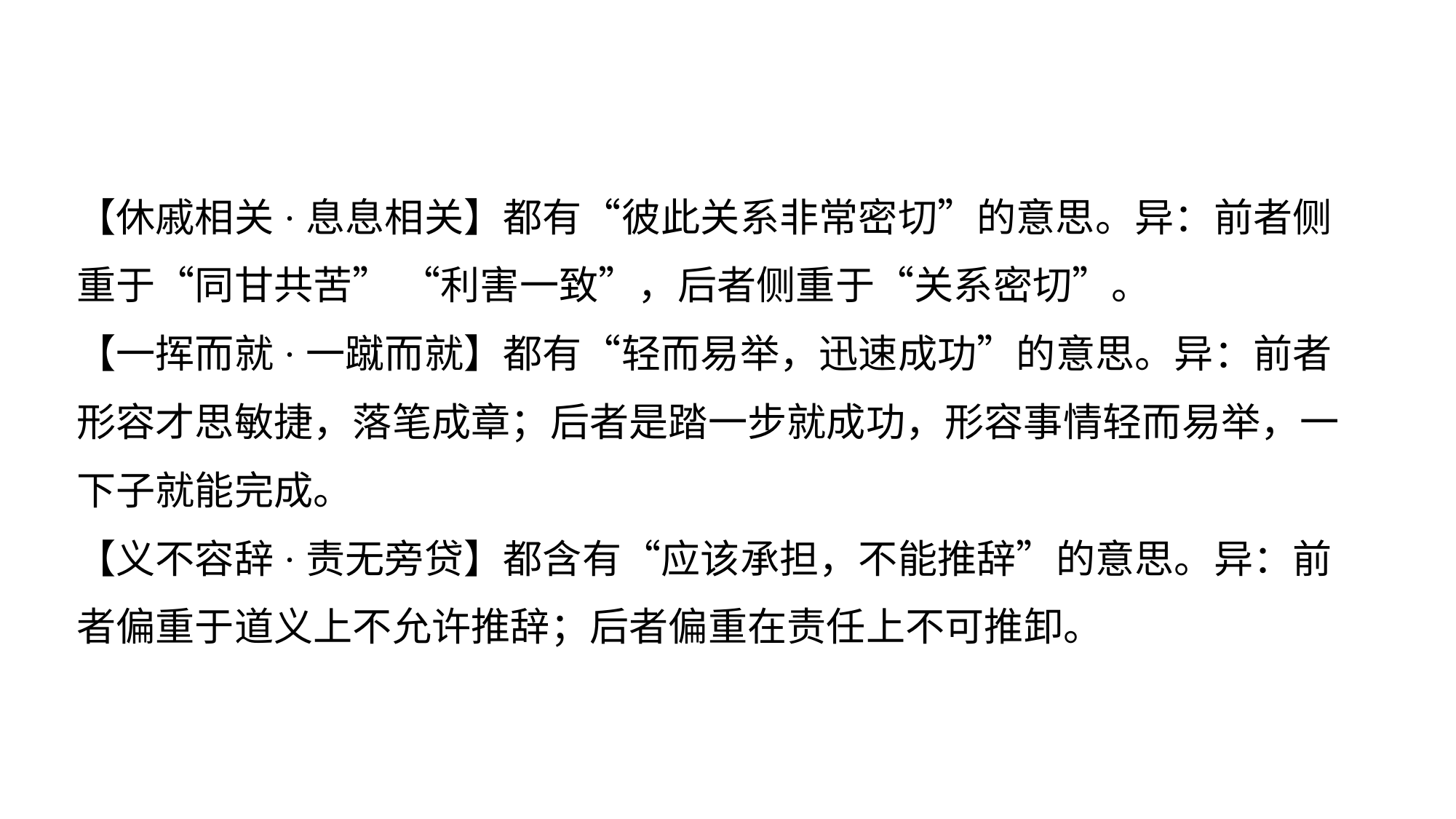

【休戚相关·息息相关】都有“彼此关系非常密切”的意思。异：前者侧重于“同甘共苦” “利害一致”，后者侧重于“关系密切”。
【一挥而就·一蹴而就】都有“轻而易举，迅速成功”的意思。异：前者形容才思敏捷，落笔成章；后者是踏一步就成功，形容事情轻而易举，一下子就能完成。
【义不容辞·责无旁贷】都含有“应该承担，不能推辞”的意思。异：前者偏重于道义上不允许推辞；后者偏重在责任上不可推卸。